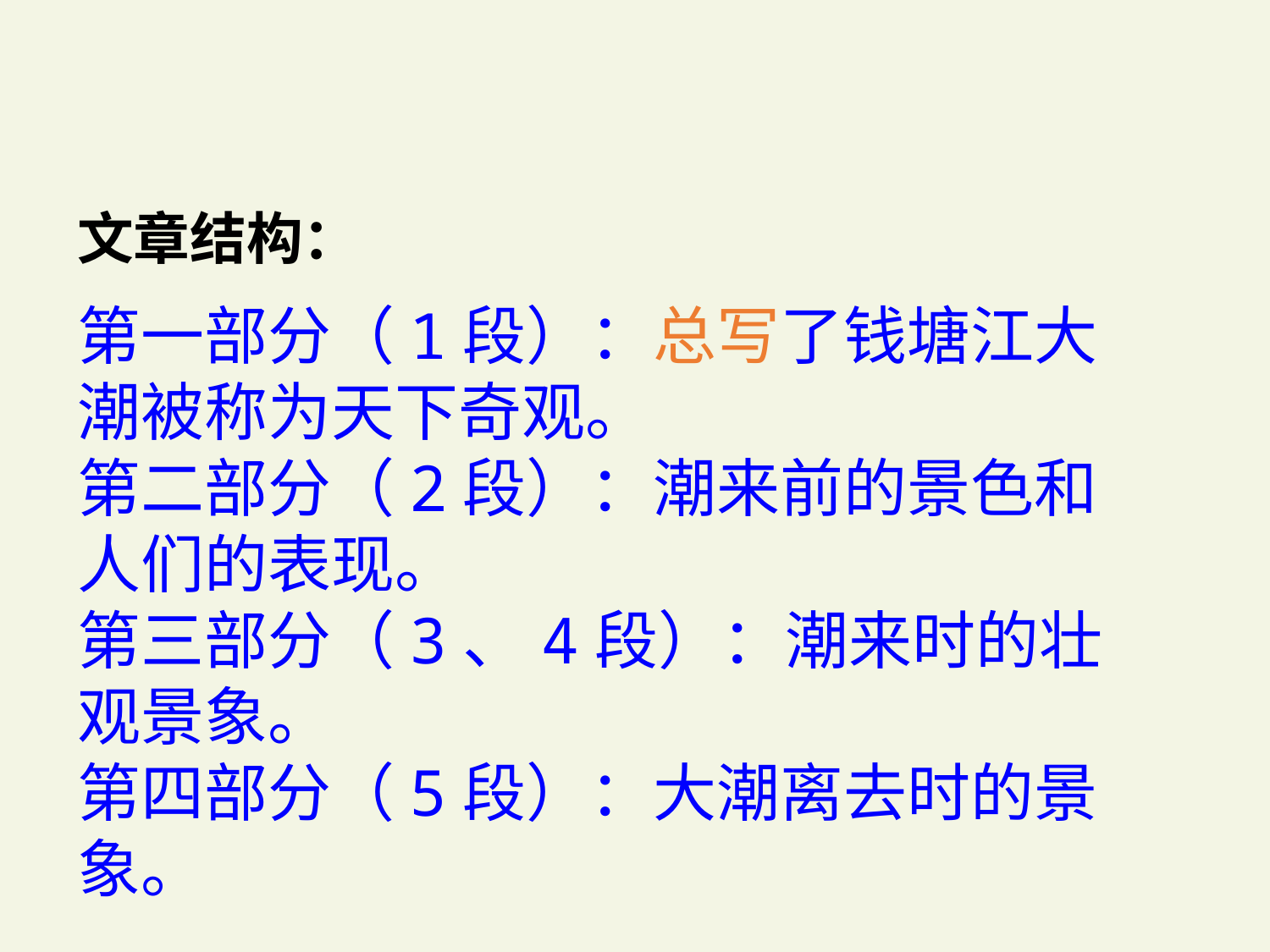

文章结构：
第一部分（1段）：总写了钱塘江大潮被称为天下奇观。
第二部分（2段）：潮来前的景色和人们的表现。
第三部分（3、4段）：潮来时的壮观景象。
第四部分（5段）：大潮离去时的景象。